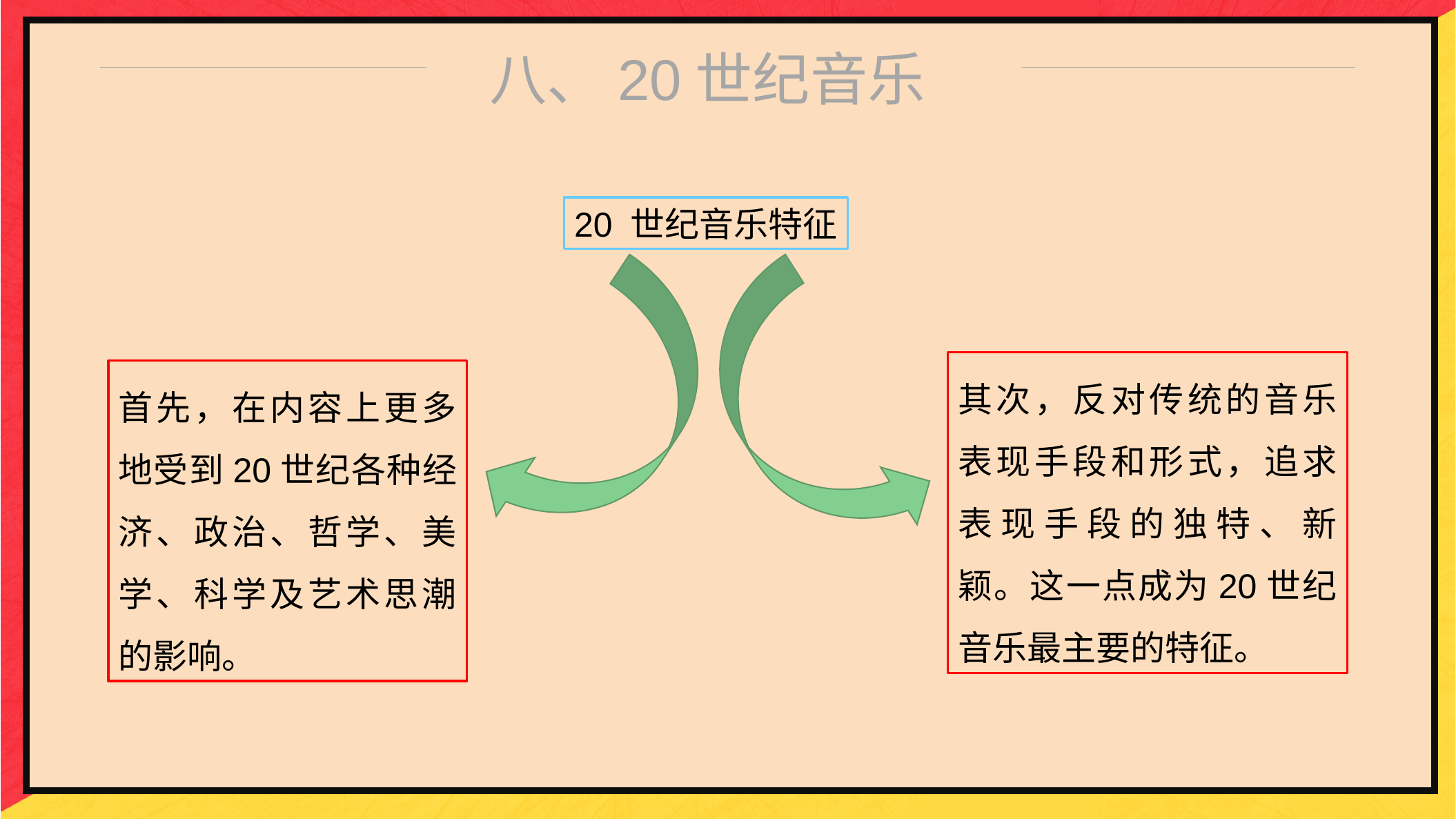

八、20世纪音乐
20 世纪音乐特征

其次，反对传统的音乐表现手段和形式，追求表现手段的独特、新颖。这一点成为20世纪音乐最主要的特征。
首先，在内容上更多地受到20世纪各种经济、政治、哲学、美学、科学及艺术思潮的影响。